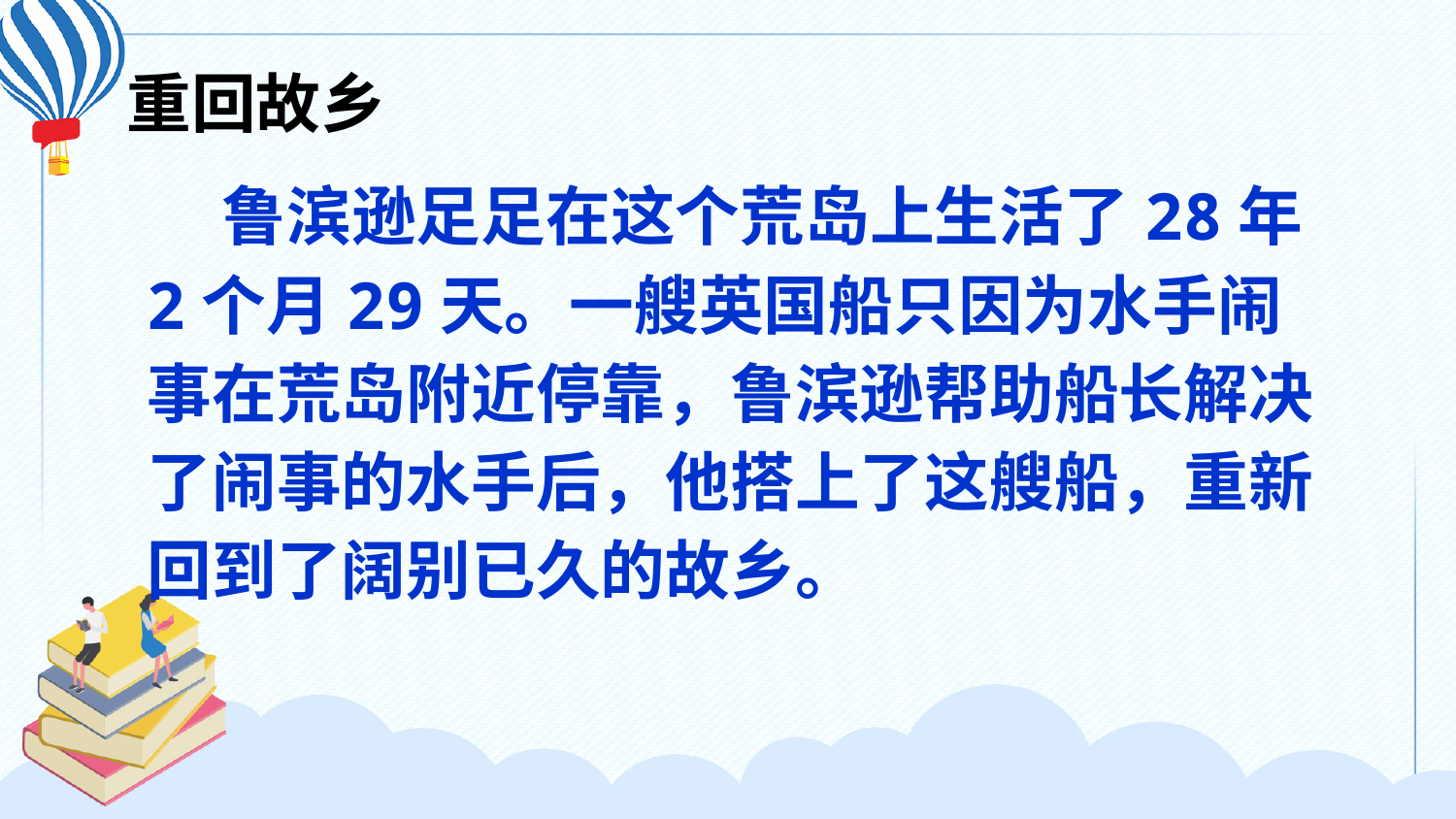

重回故乡
    鲁滨逊足足在这个荒岛上生活了28年2个月29天。一艘英国船只因为水手闹事在荒岛附近停靠，鲁滨逊帮助船长解决了闹事的水手后，他搭上了这艘船，重新回到了阔别已久的故乡。